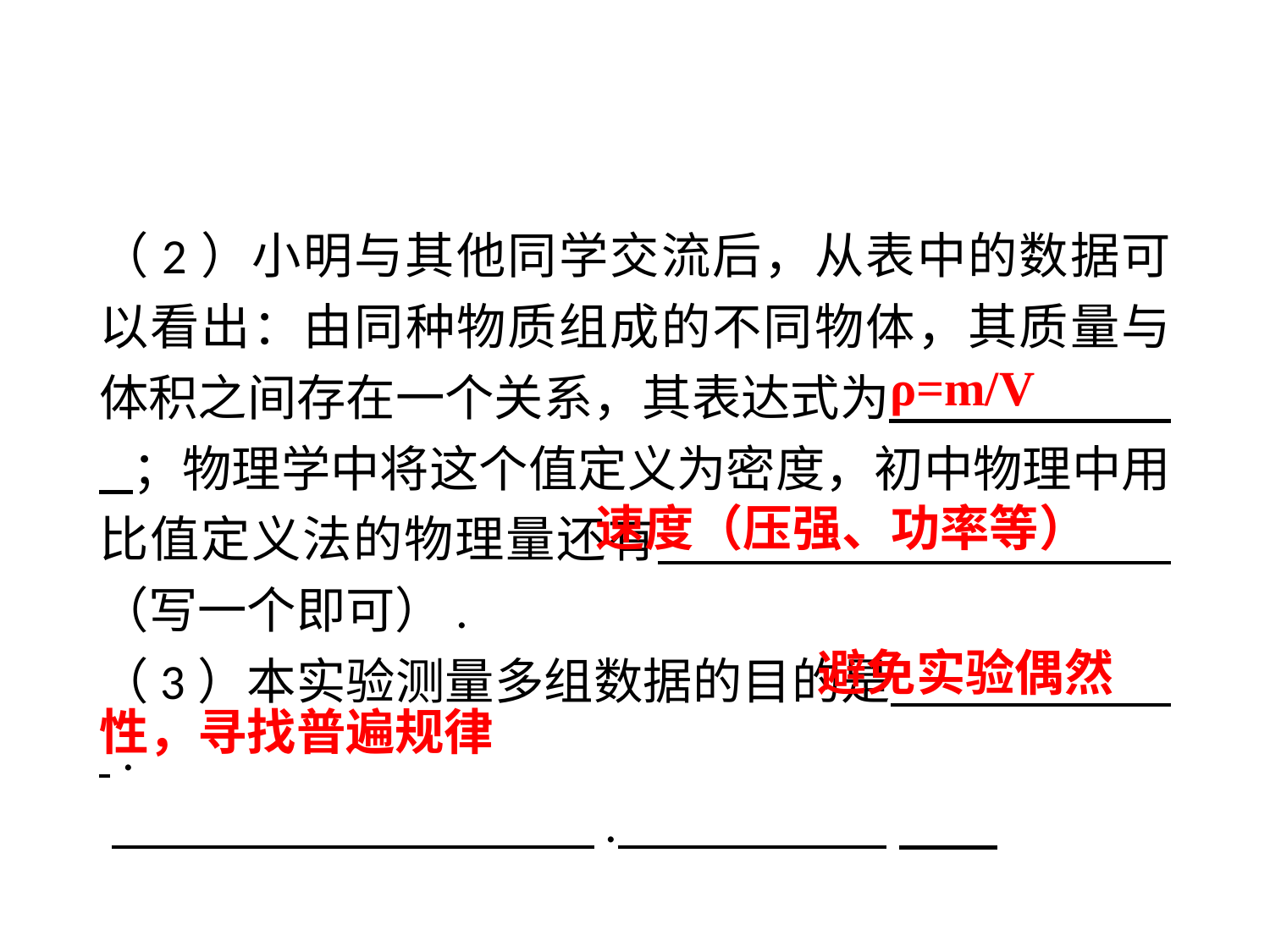

（2）小明与其他同学交流后，从表中的数据可以看出：由同种物质组成的不同物体，其质量与体积之间存在一个关系，其表达式为　                         ；物理学中将这个值定义为密度，初中物理中用比值定义法的物理量还有　                                 　（写一个即可）.
（3）本实验测量多组数据的目的是                           .
.                                            .
ρ=m/V
速度（压强、功率等）
                                                               避免实验偶然性，寻找普遍规律